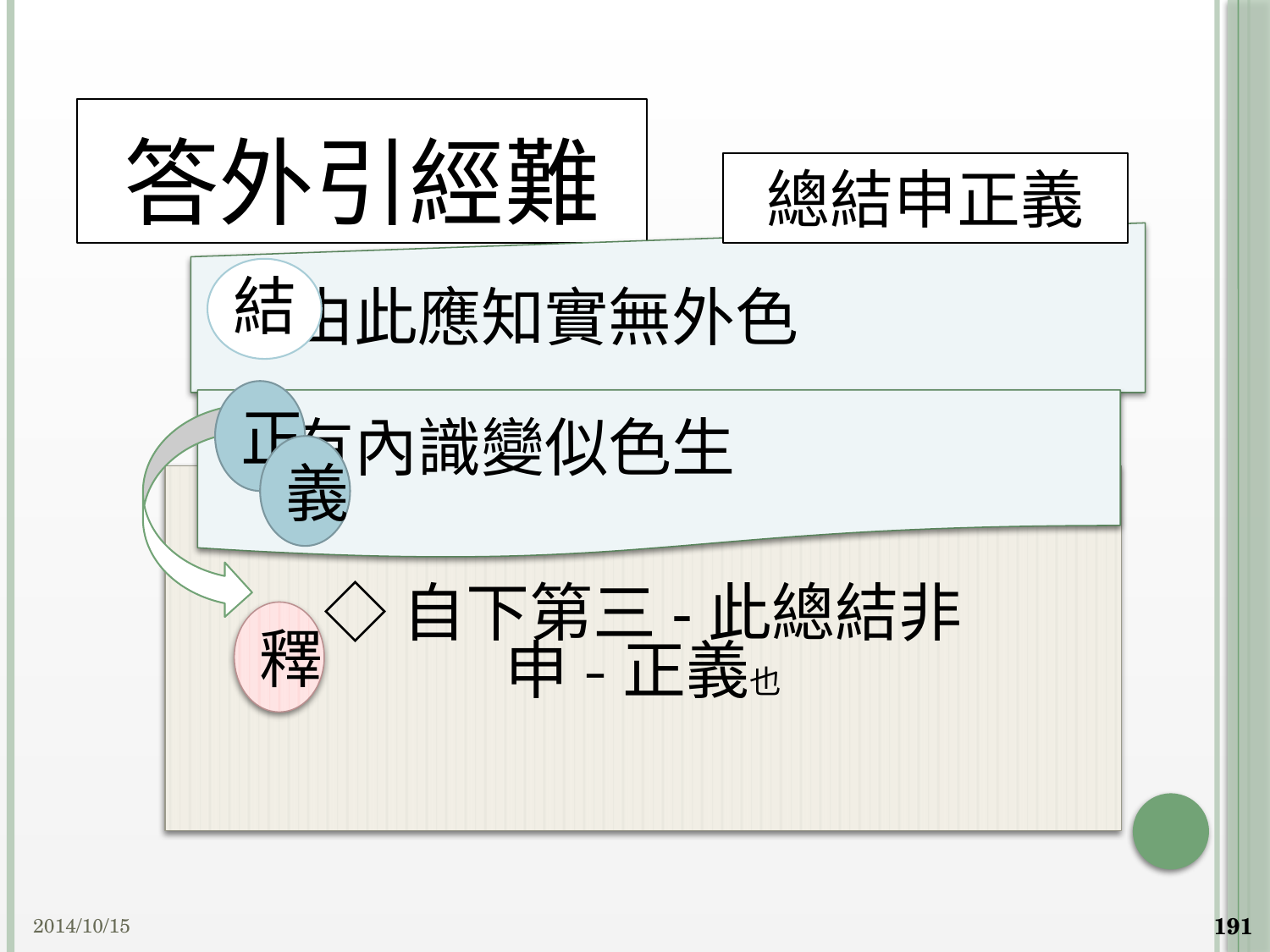

# 答外引經難
      由此應知實無外色
 唯有內識變似色生
結
總結申正義
正

義
◇自下第三-此總結非
申-正義也
釋
2014/10/15
191